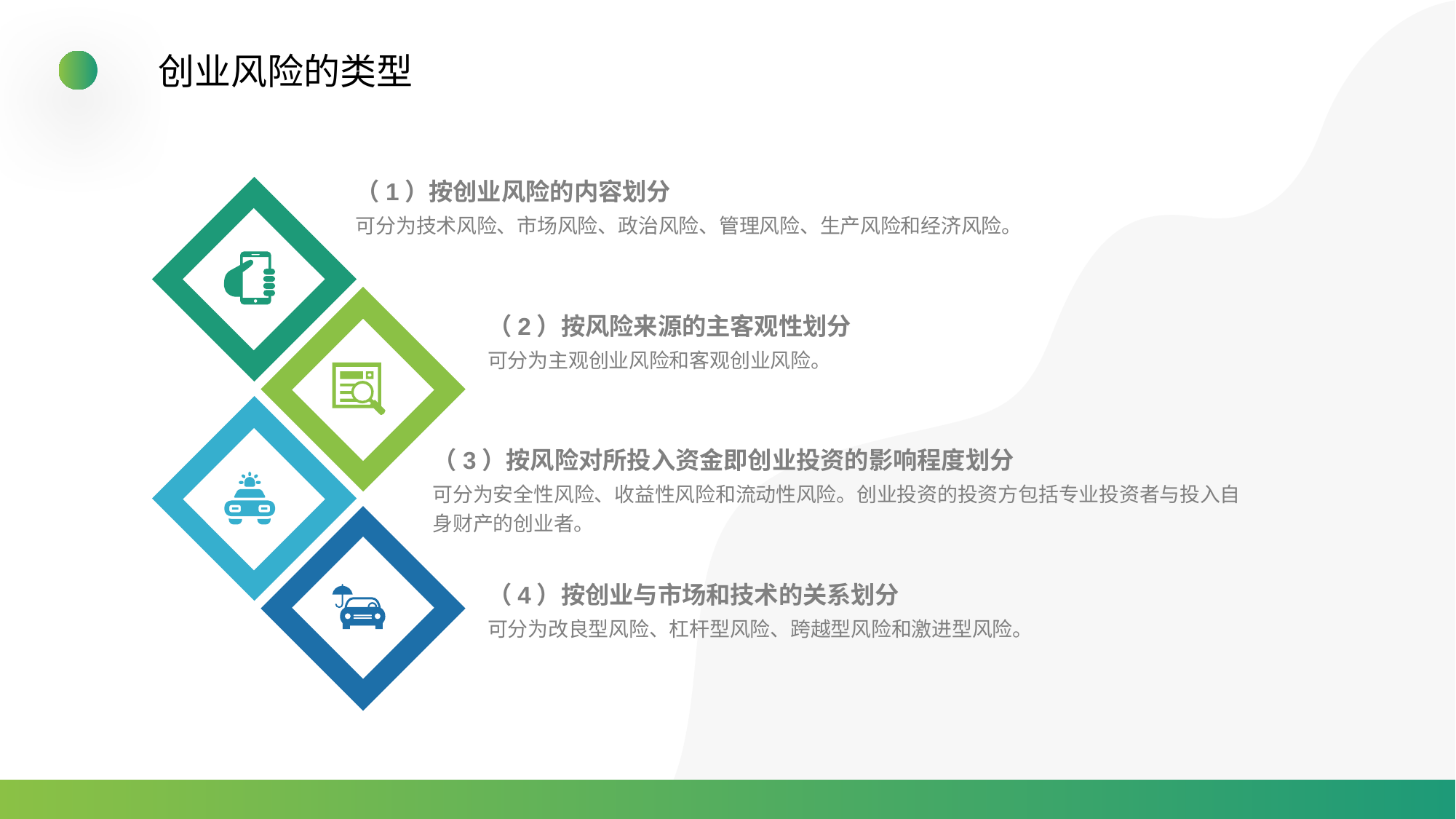

创业风险的类型
（1）按创业风险的内容划分
可分为技术风险、市场风险、政治风险、管理风险、生产风险和经济风险。

（2）按风险来源的主客观性划分
可分为主观创业风险和客观创业风险。

（3）按风险对所投入资金即创业投资的影响程度划分
可分为安全性风险、收益性风险和流动性风险。创业投资的投资方包括专业投资者与投入自身财产的创业者。

（4）按创业与市场和技术的关系划分
可分为改良型风险、杠杆型风险、跨越型风险和激进型风险。